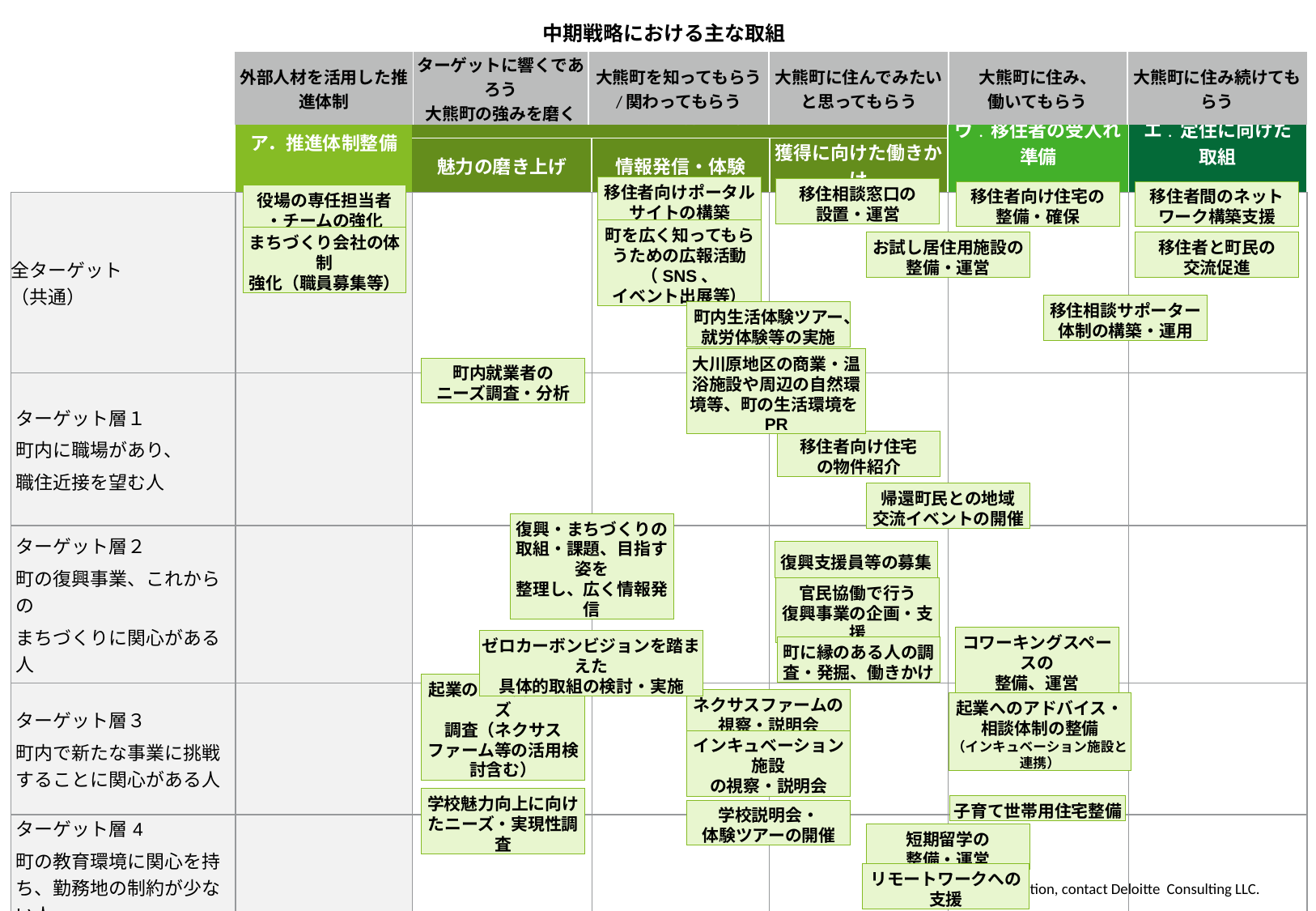

中期戦略における主な取組
| 外部人材を活用した推進体制 | ターゲットに響くであろう 大熊町の強みを磨く | 大熊町を知ってもらう /関わってもらう | 大熊町に住んでみたいと思ってもらう | 大熊町に住み、 働いてもらう | 大熊町に住み続けてもらう |
| --- | --- | --- | --- | --- | --- |
|  | ア．推進体制整備 | イ. ターゲット層への働きかけ |  |  | ウ. 移住者の受入れ 準備 | エ. 定住に向けた 取組 |
| --- | --- | --- | --- | --- | --- | --- |
|  |  | 魅力の磨き上げ | 情報発信・体験 | 獲得に向けた働きかけ |  |  |
| 全ターゲット （共通） |  |  |  |  |  |  |
| ターゲット層１ 町内に職場があり、 職住近接を望む人 |  |  |  |  |  |  |
| ターゲット層２ 町の復興事業、これからの まちづくりに関心がある人 |  |  |  |  |  |  |
| ターゲット層３ 町内で新たな事業に挑戦することに関心がある人 |  |  |  |  |  |  |
| ターゲット層4 町の教育環境に関心を持ち、勤務地の制約が少ない人 |  |  |  |  |  |  |
移住者向けポータル
サイトの構築
移住相談窓口の
設置・運営
移住者向け住宅の
整備・確保
移住者間のネットワーク構築支援
役場の専任担当者
・チームの強化
町を広く知ってもらうための広報活動（SNS、
イベント出展等）
お試し居住用施設の
整備・運営
移住者と町民の
交流促進
まちづくり会社の体制
強化（職員募集等）
移住相談サポーター
体制の構築・運用
町内生活体験ツアー、就労体験等の実施
町内就業者の
ニーズ調査・分析
大川原地区の商業・温浴施設や周辺の自然環境等、町の生活環境をPR
移住者向け住宅
の物件紹介
帰還町民との地域
交流イベントの開催
復興・まちづくりの取組・課題、目指す姿を
整理し、広く情報発信
復興支援員等の募集
官民協働で行う
復興事業の企画・支援
コワーキングスペースの
整備、運営
町に縁のある人の調査・発掘、働きかけ
ゼロカーボンビジョンを踏まえた
具体的取組の検討・実施
ネクサスファームの
視察・説明会
起業のニーズ・シーズ
調査（ネクサスファーム等の活用検討含む）
起業へのアドバイス・
相談体制の整備
（インキュベーション施設と連携）
インキュベーション施設
の視察・説明会
子育て世帯用住宅整備
学校魅力向上に向けたニーズ・実現性調査
学校説明会・
体験ツアーの開催
短期留学の
整備・運営
リモートワークへの支援